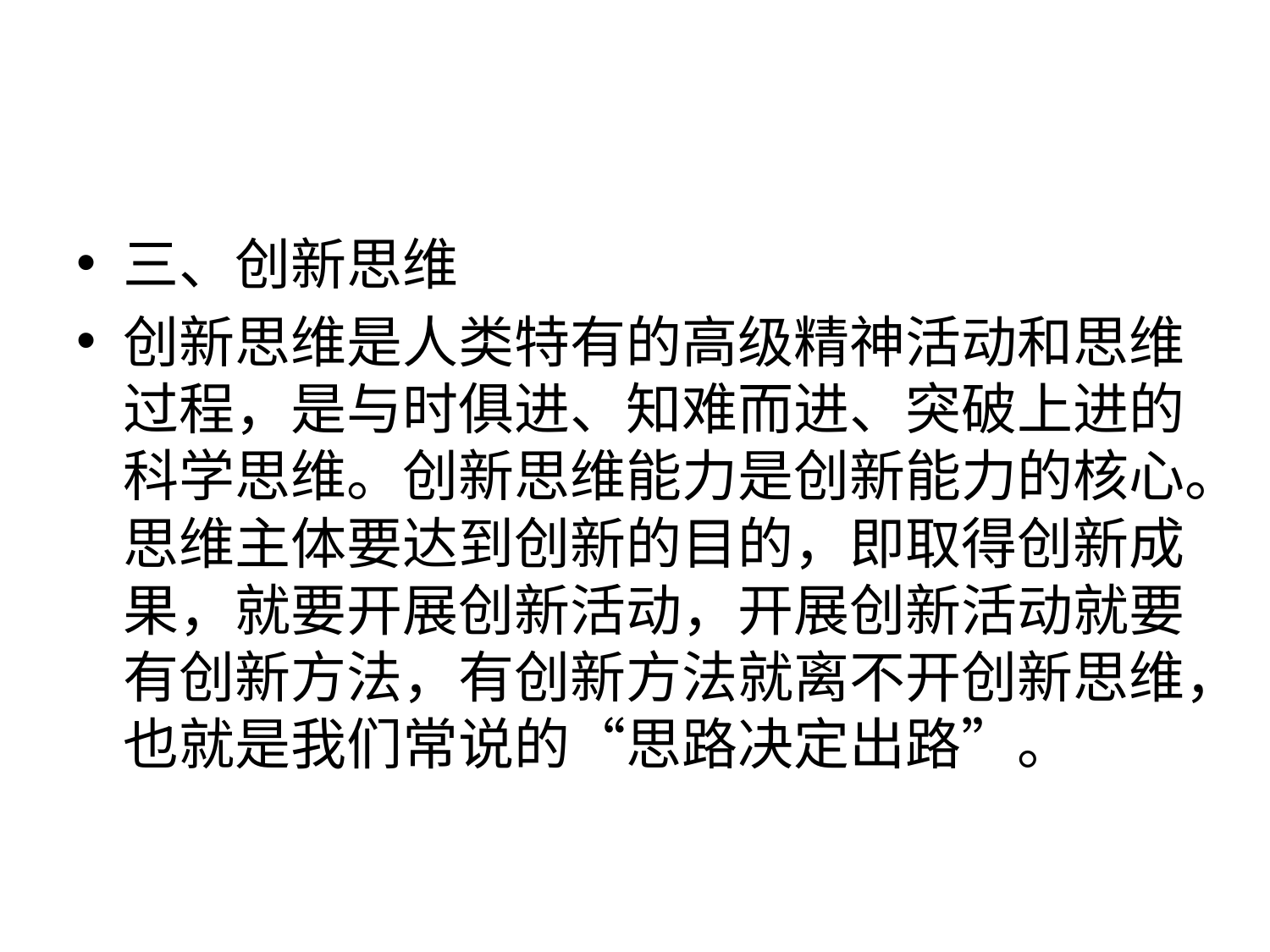

#
三、创新思维
创新思维是人类特有的高级精神活动和思维过程，是与时俱进、知难而进、突破上进的科学思维。创新思维能力是创新能力的核心。思维主体要达到创新的目的，即取得创新成果，就要开展创新活动，开展创新活动就要有创新方法，有创新方法就离不开创新思维，也就是我们常说的“思路决定出路”。